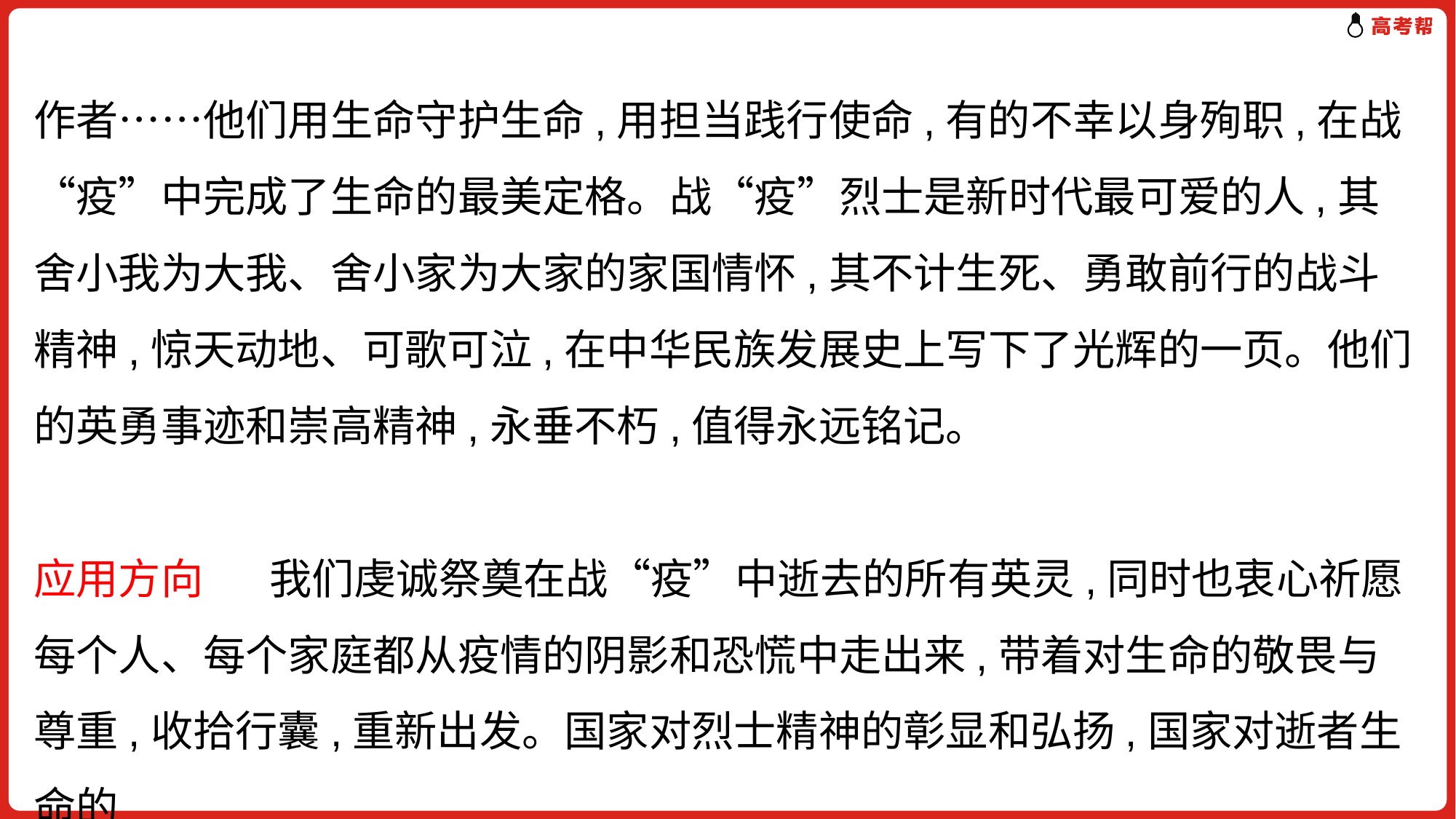

作者……他们用生命守护生命,用担当践行使命,有的不幸以身殉职,在战“疫”中完成了生命的最美定格。战“疫”烈士是新时代最可爱的人,其舍小我为大我、舍小家为大家的家国情怀,其不计生死、勇敢前行的战斗精神,惊天动地、可歌可泣,在中华民族发展史上写下了光辉的一页。他们的英勇事迹和崇高精神,永垂不朽,值得永远铭记。

应用方向       我们虔诚祭奠在战“疫”中逝去的所有英灵,同时也衷心祈愿每个人、每个家庭都从疫情的阴影和恐慌中走出来,带着对生命的敬畏与尊重,收拾行囊,重新出发。国家对烈士精神的彰显和弘扬,国家对逝者生命的